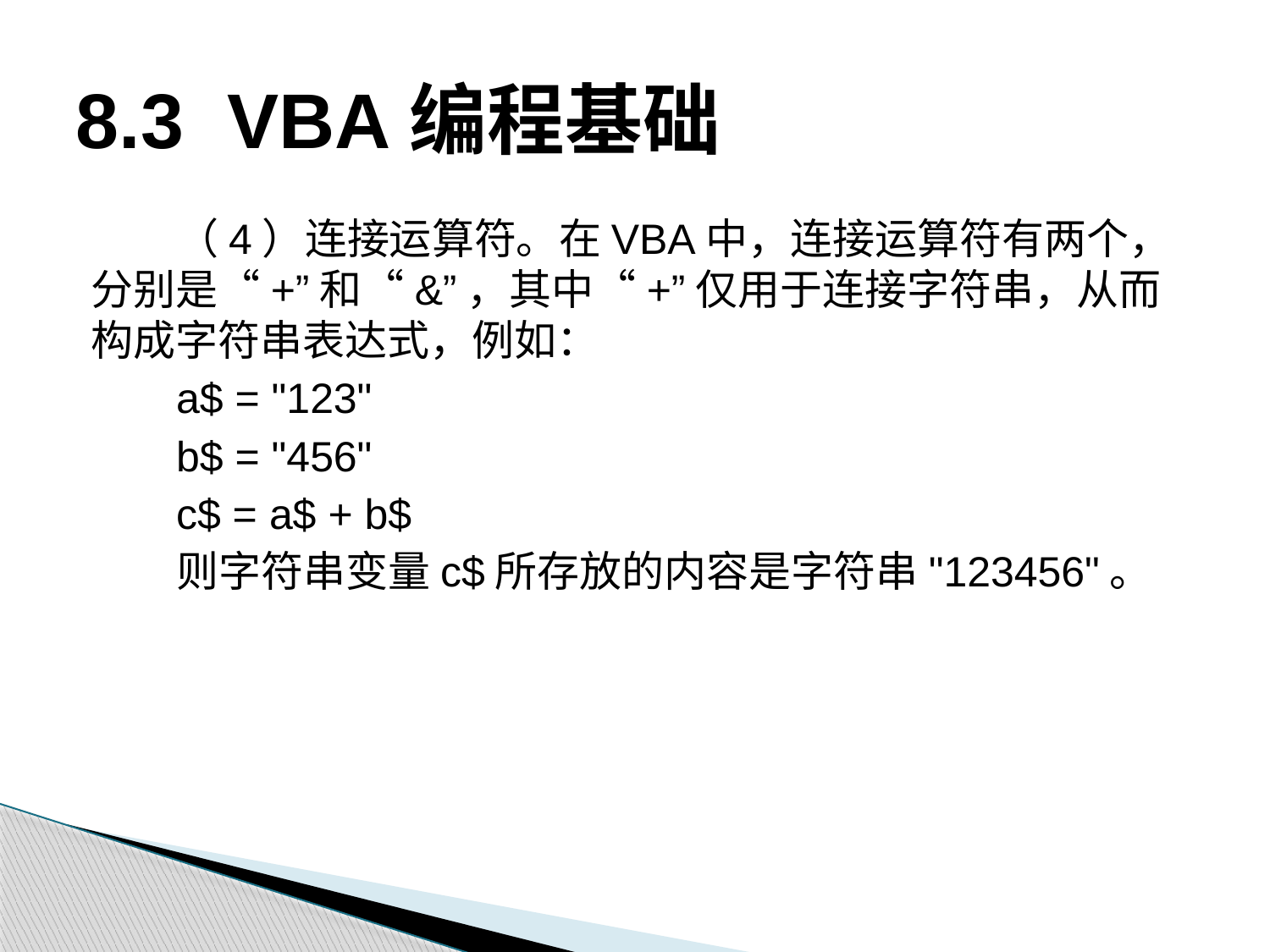

# 8.3  VBA编程基础
（4）连接运算符。在VBA中，连接运算符有两个，分别是“+”和“&”，其中“+”仅用于连接字符串，从而构成字符串表达式，例如：
a$ = "123"
b$ = "456"
c$ = a$ + b$
则字符串变量c$所存放的内容是字符串"123456"。